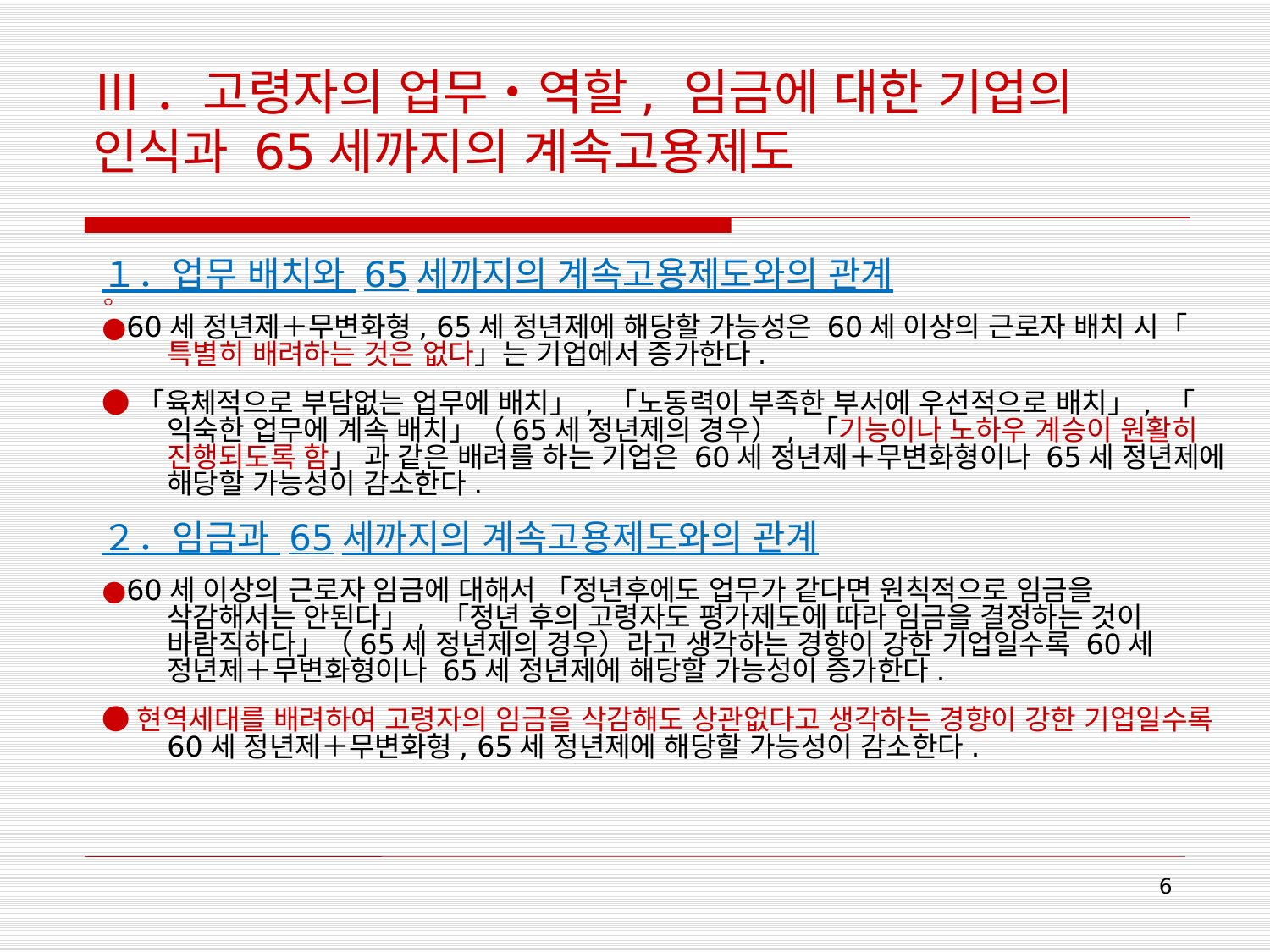

# Ⅲ．고령자의 업무・역할, 임금에 대한 기업의 인식과 65세까지의 계속고용제도

１．업무 배치와 65세까지의 계속고용제도와의 관계
ㅇ
●60세 정년제＋무변화형, 65세 정년제에 해당할 가능성은 60세 이상의 근로자 배치 시「특별히 배려하는 것은 없다」는 기업에서 증가한다.

●「육체적으로 부담없는 업무에 배치」, 「노동력이 부족한 부서에 우선적으로 배치」, 「익숙한 업무에 계속 배치」（65세 정년제의 경우）, 「기능이나 노하우 계승이 원활히 진행되도록 함」 과 같은 배려를 하는 기업은 60세 정년제＋무변화형이나 65세 정년제에 해당할 가능성이 감소한다.

２．임금과 65세까지의 계속고용제도와의 관계

●60세 이상의 근로자 임금에 대해서 「정년후에도 업무가 같다면 원칙적으로 임금을 삭감해서는 안된다」, 「정년 후의 고령자도 평가제도에 따라 임금을 결정하는 것이 바람직하다」（65세 정년제의 경우）라고 생각하는 경향이 강한 기업일수록 60세 정년제＋무변화형이나 65세 정년제에 해당할 가능성이 증가한다.

●현역세대를 배려하여 고령자의 임금을 삭감해도 상관없다고 생각하는 경향이 강한 기업일수록 60세 정년제＋무변화형, 65세 정년제에 해당할 가능성이 감소한다.

6